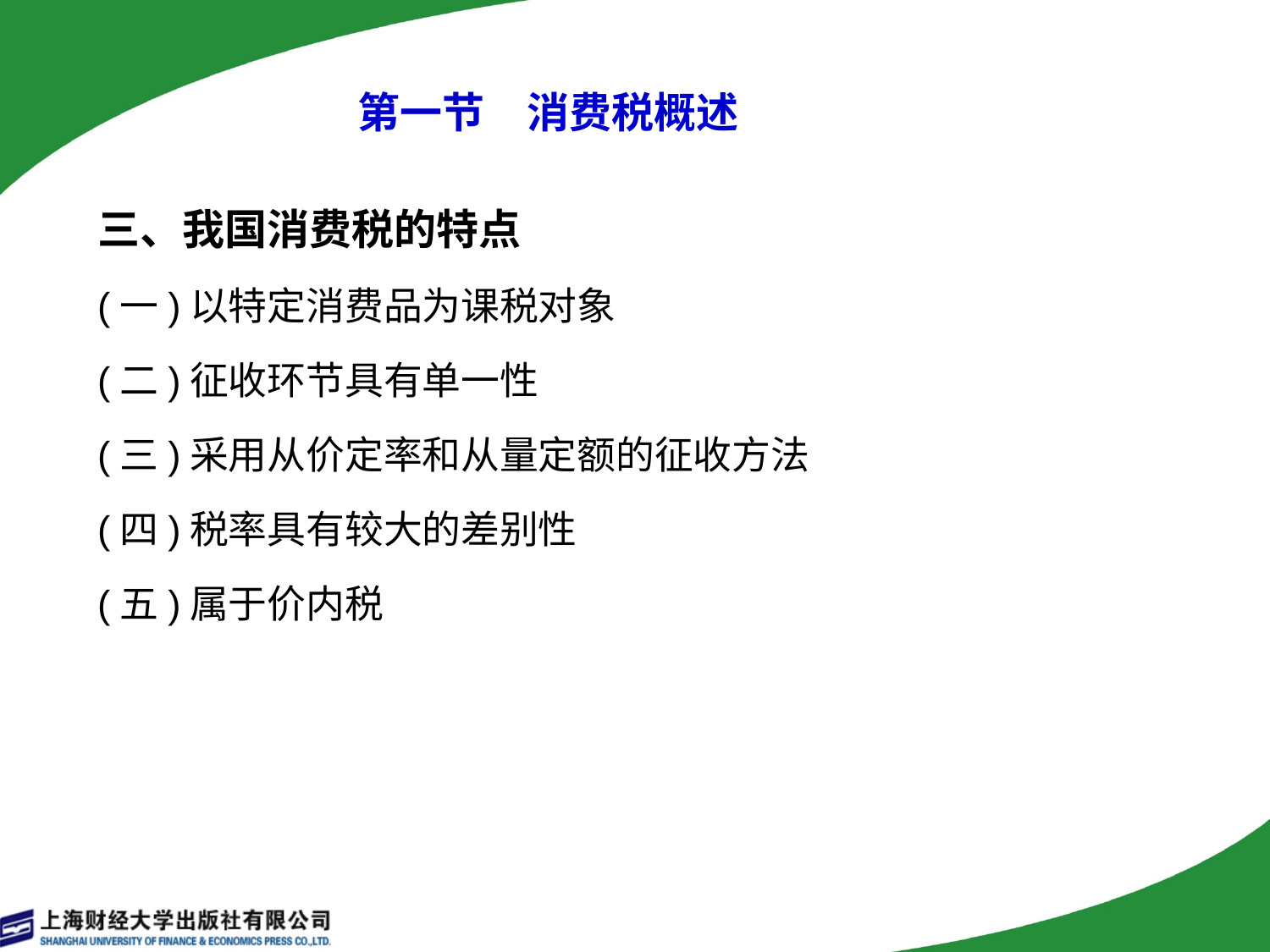

# 第一节　消费税概述
三、我国消费税的特点
(一)以特定消费品为课税对象
(二)征收环节具有单一性
(三)采用从价定率和从量定额的征收方法
(四)税率具有较大的差别性
(五)属于价内税